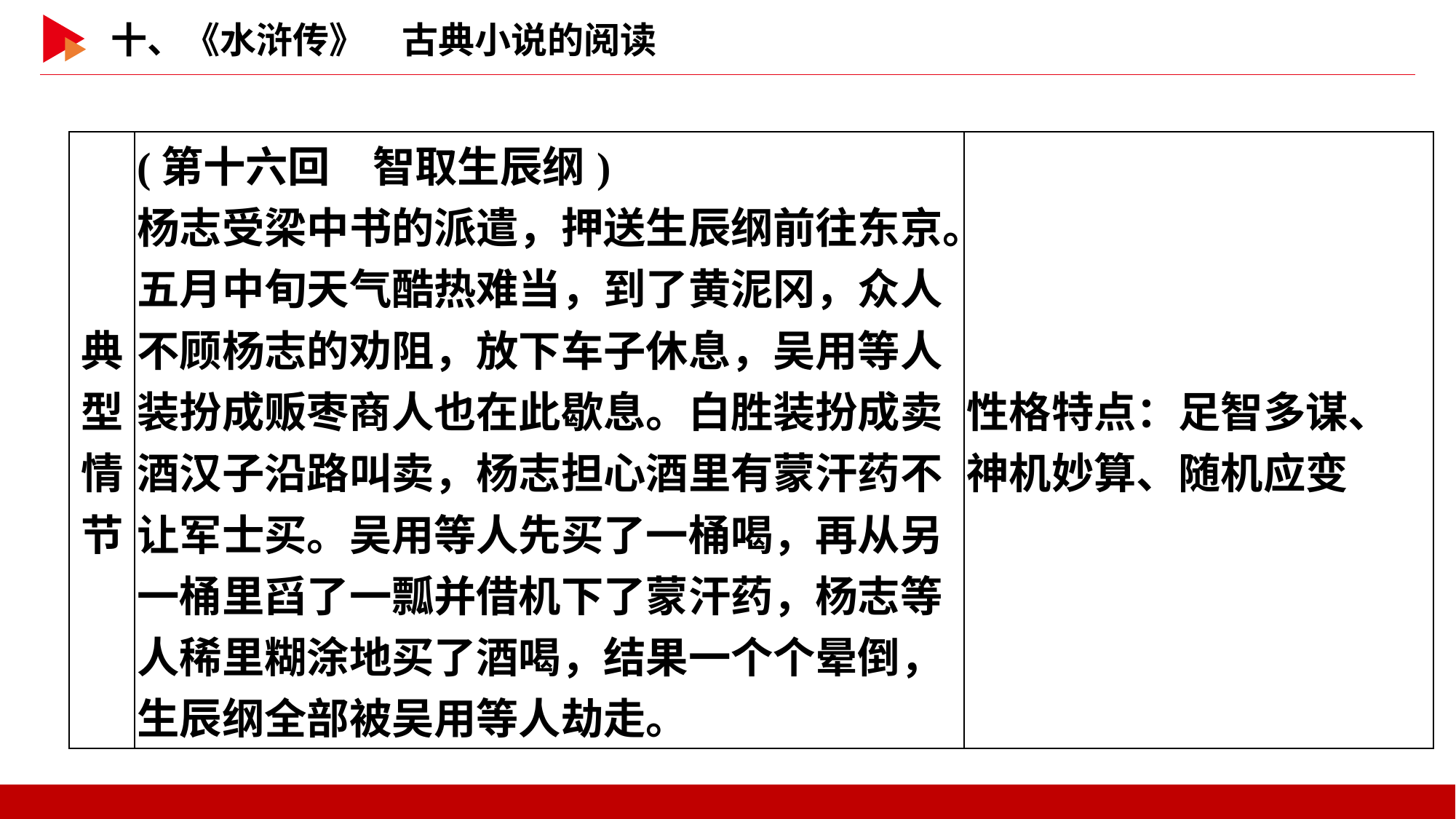

| 典型 情节 | (第十六回　智取生辰纲) 杨志受梁中书的派遣，押送生辰纲前往东京。五月中旬天气酷热难当，到了黄泥冈，众人不顾杨志的劝阻，放下车子休息，吴用等人装扮成贩枣商人也在此歇息。白胜装扮成卖酒汉子沿路叫卖，杨志担心酒里有蒙汗药不让军士买。吴用等人先买了一桶喝，再从另一桶里舀了一瓢并借机下了蒙汗药，杨志等人稀里糊涂地买了酒喝，结果一个个晕倒，生辰纲全部被吴用等人劫走。 | 性格特点：足智多谋、神机妙算、随机应变 |
| --- | --- | --- |